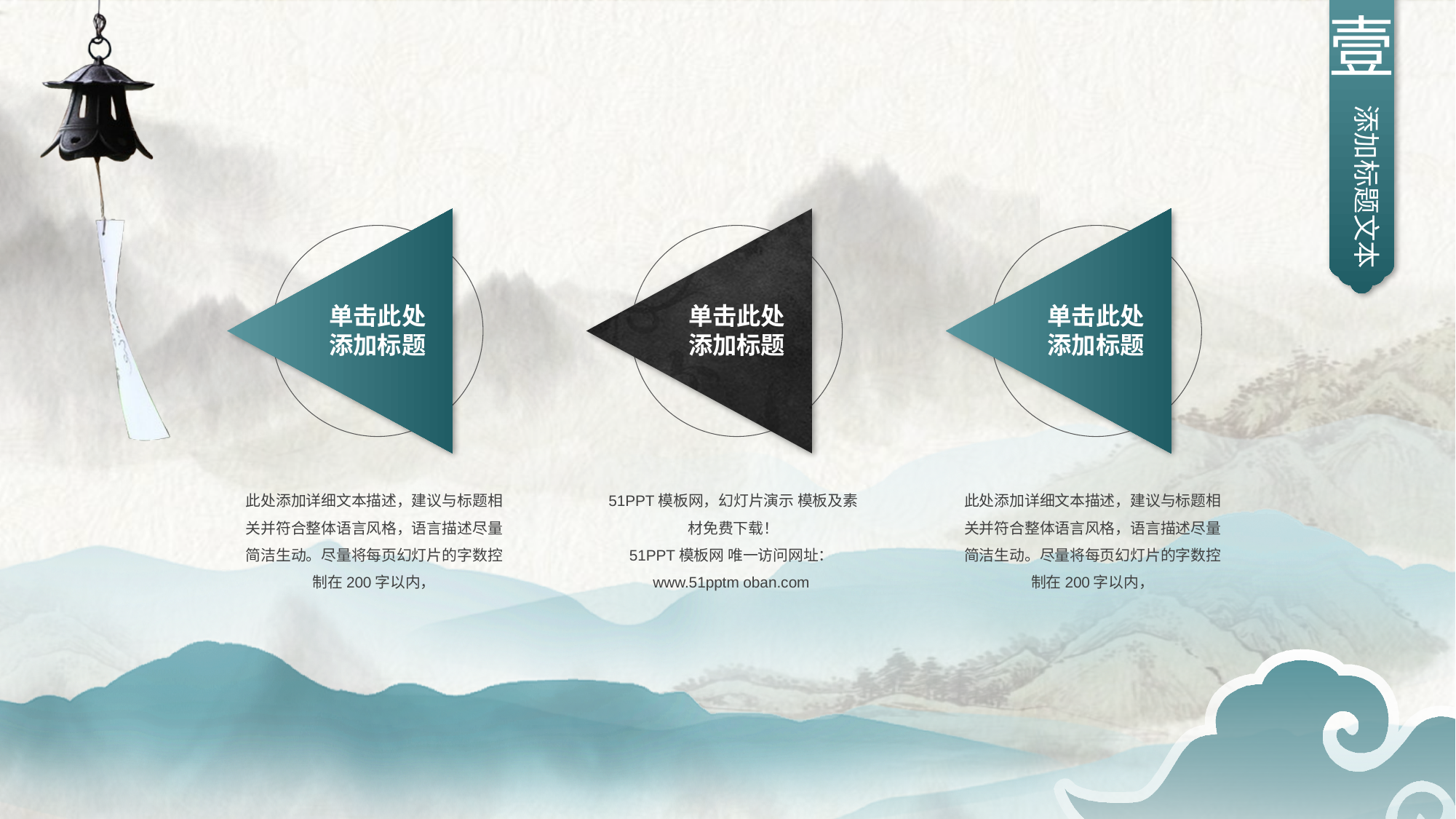

壹

添加标题文本

单击此处
添加标题

单击此处
添加标题

单击此处
添加标题
此处添加详细文本描述，建议与标题相关并符合整体语言风格，语言描述尽量简洁生动。尽量将每页幻灯片的字数控制在200字以内，
51PPT模板网，幻灯片演示 模板及素材免费下载！
51PPT模板网 唯一访问网址：www.51pptm oban.com
此处添加详细文本描述，建议与标题相关并符合整体语言风格，语言描述尽量简洁生动。尽量将每页幻灯片的字数控制在200字以内，